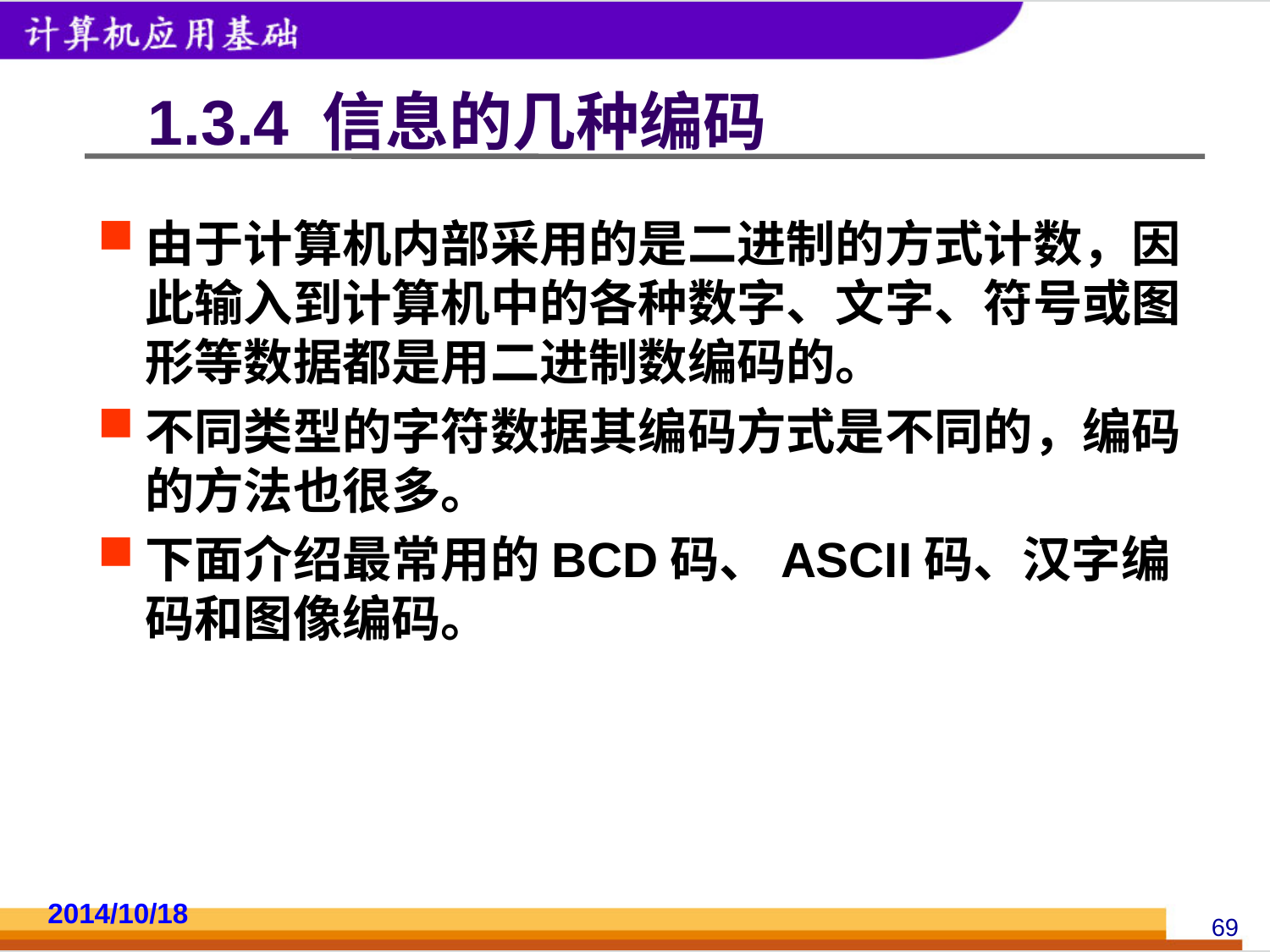

# 1.3.4 信息的几种编码
由于计算机内部采用的是二进制的方式计数，因此输入到计算机中的各种数字、文字、符号或图形等数据都是用二进制数编码的。
不同类型的字符数据其编码方式是不同的，编码的方法也很多。
下面介绍最常用的BCD码、ASCII码、汉字编码和图像编码。
2014/10/18